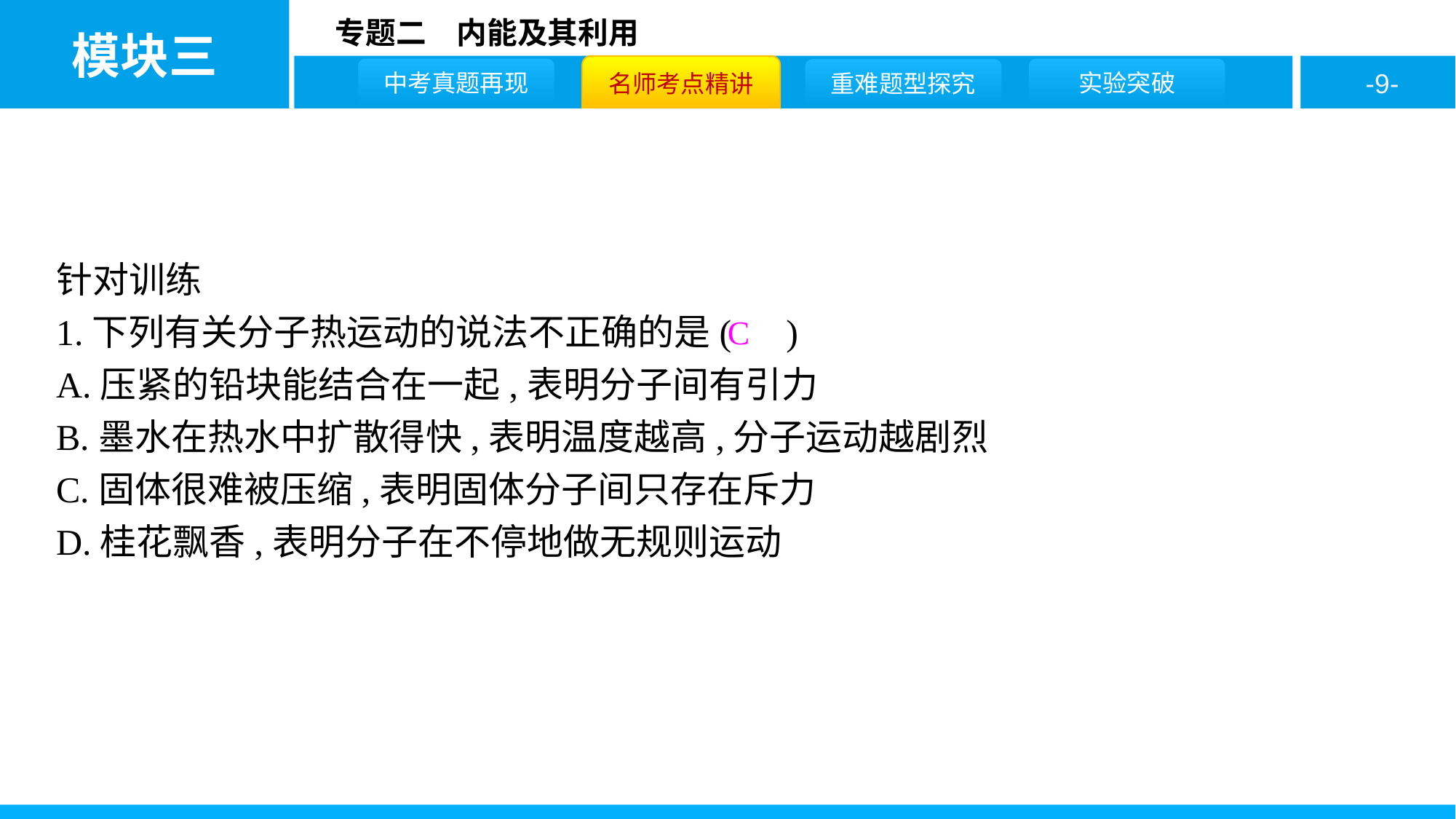

针对训练
1.下列有关分子热运动的说法不正确的是(      )
A.压紧的铅块能结合在一起,表明分子间有引力
B.墨水在热水中扩散得快,表明温度越高,分子运动越剧烈
C.固体很难被压缩,表明固体分子间只存在斥力
D.桂花飘香,表明分子在不停地做无规则运动
C